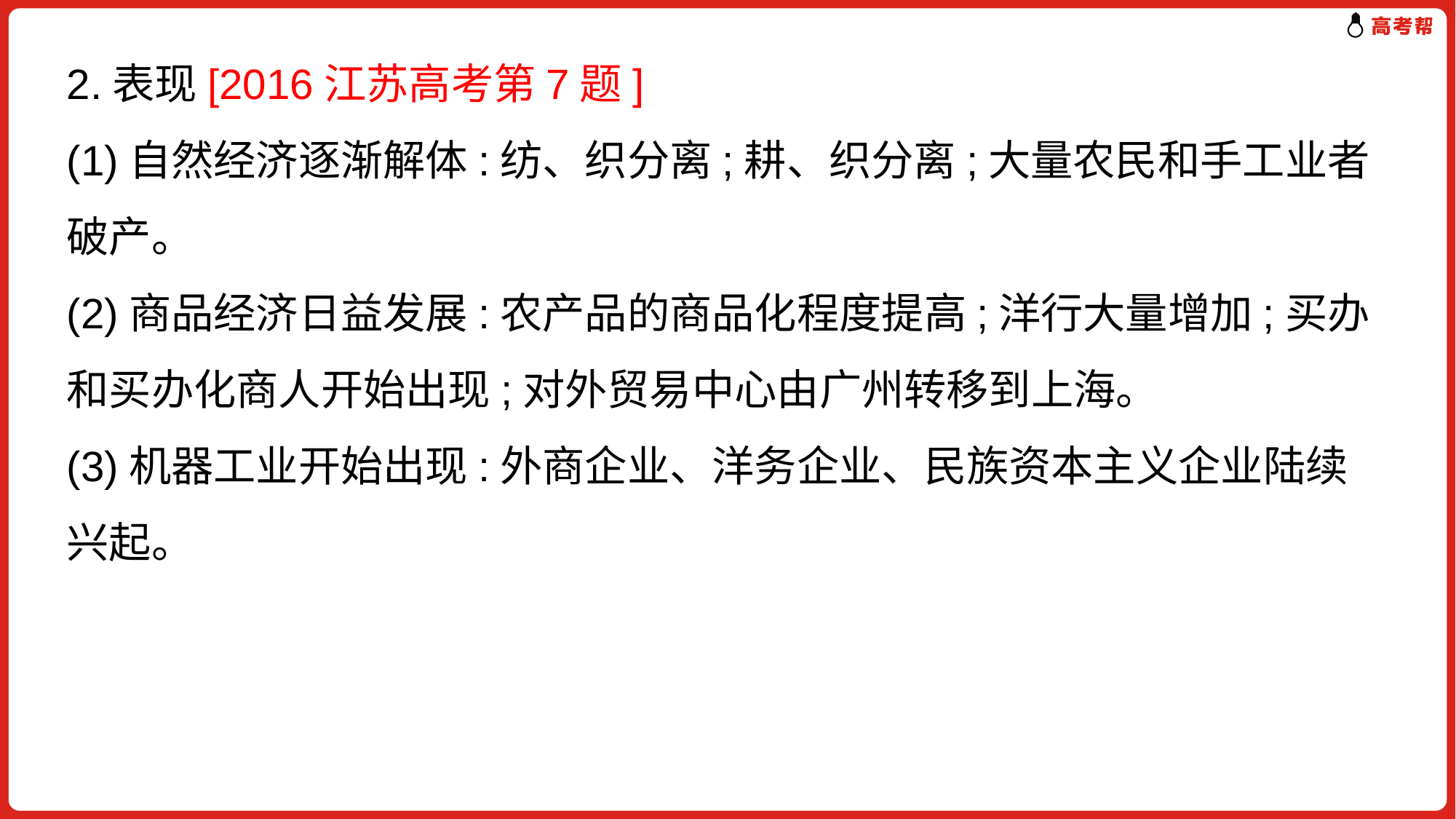

2.表现[2016江苏高考第7题]
(1)自然经济逐渐解体:纺、织分离;耕、织分离;大量农民和手工业者破产。
(2)商品经济日益发展:农产品的商品化程度提高;洋行大量增加;买办和买办化商人开始出现;对外贸易中心由广州转移到上海。
(3)机器工业开始出现:外商企业、洋务企业、民族资本主义企业陆续兴起。